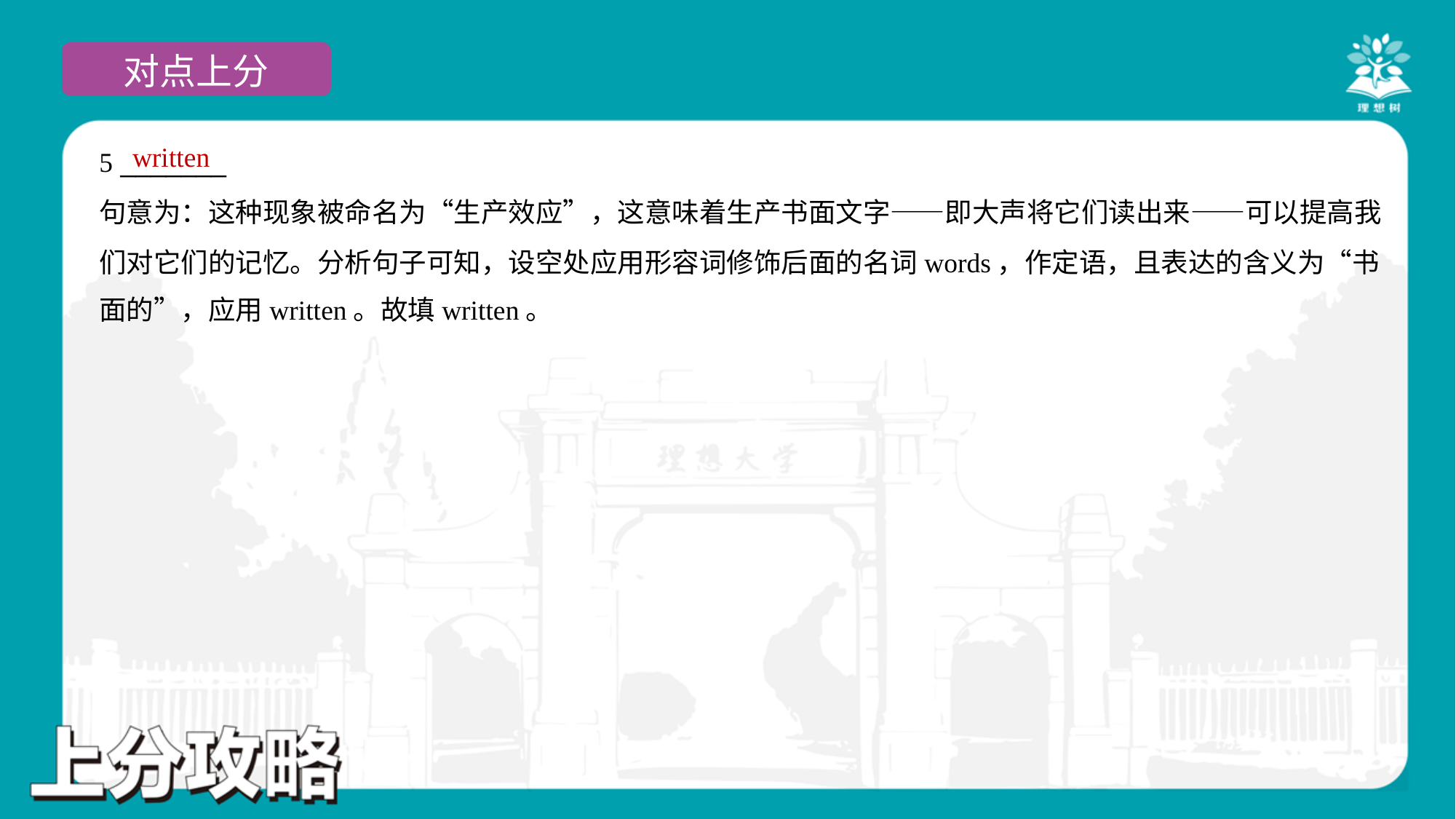

written
5 _______
句意为：这种现象被命名为“生产效应”，这意味着生产书面文字——即大声将它们读出来——可以提高我
们对它们的记忆。分析句子可知，设空处应用形容词修饰后面的名词words，作定语，且表达的含义为“书
面的”，应用written。故填written。